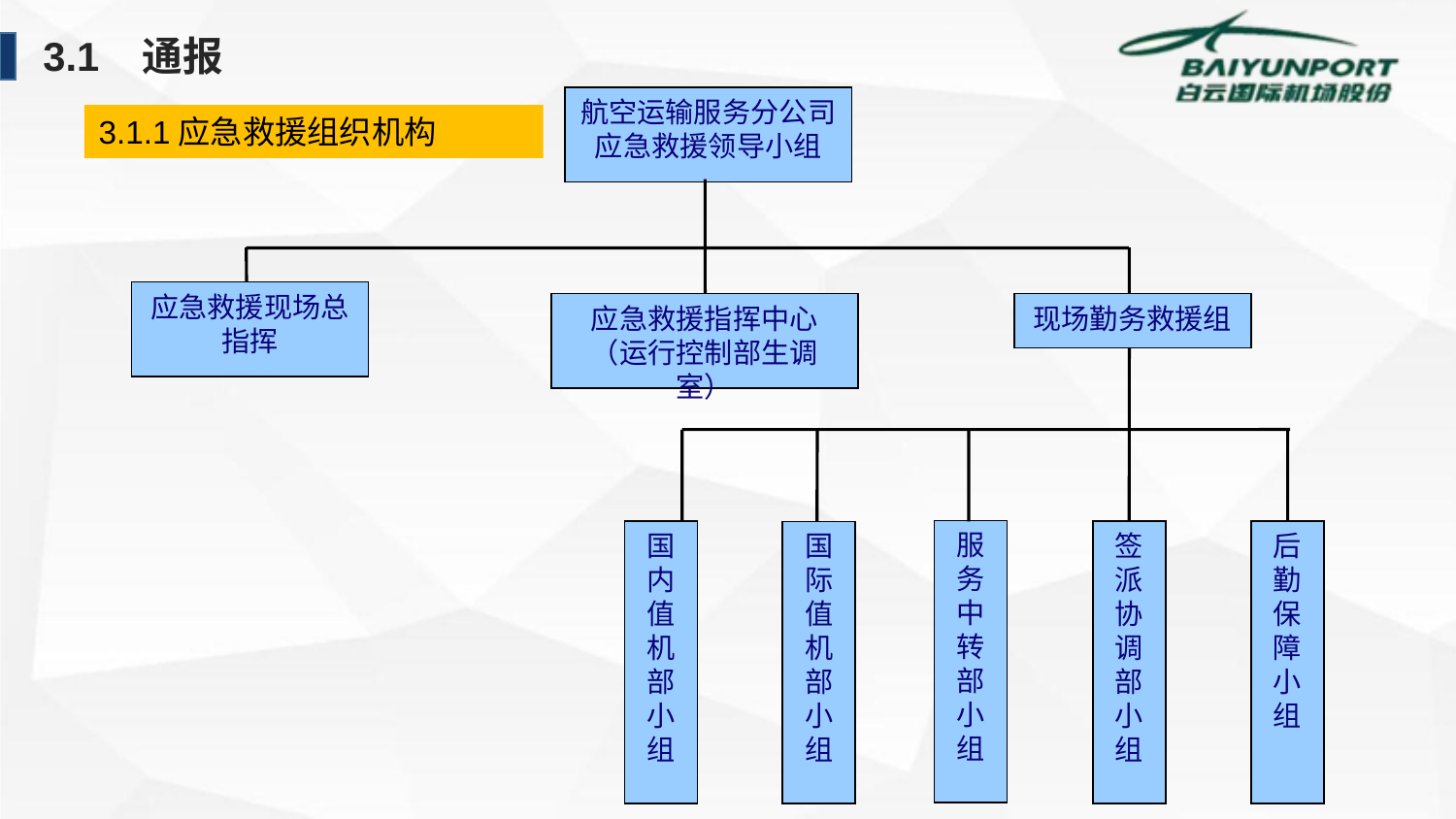

3.1   通报

航空运输服务分公司
应急救援领导小组

应急救援现场总指挥

应急救援指挥中心
（运行控制部生调室）

服务中转部小组
国内值机部小组
签派协调部小组
后勤保障小组

国际值机部小组
现场勤务救援组
3.1.1应急救援组织机构